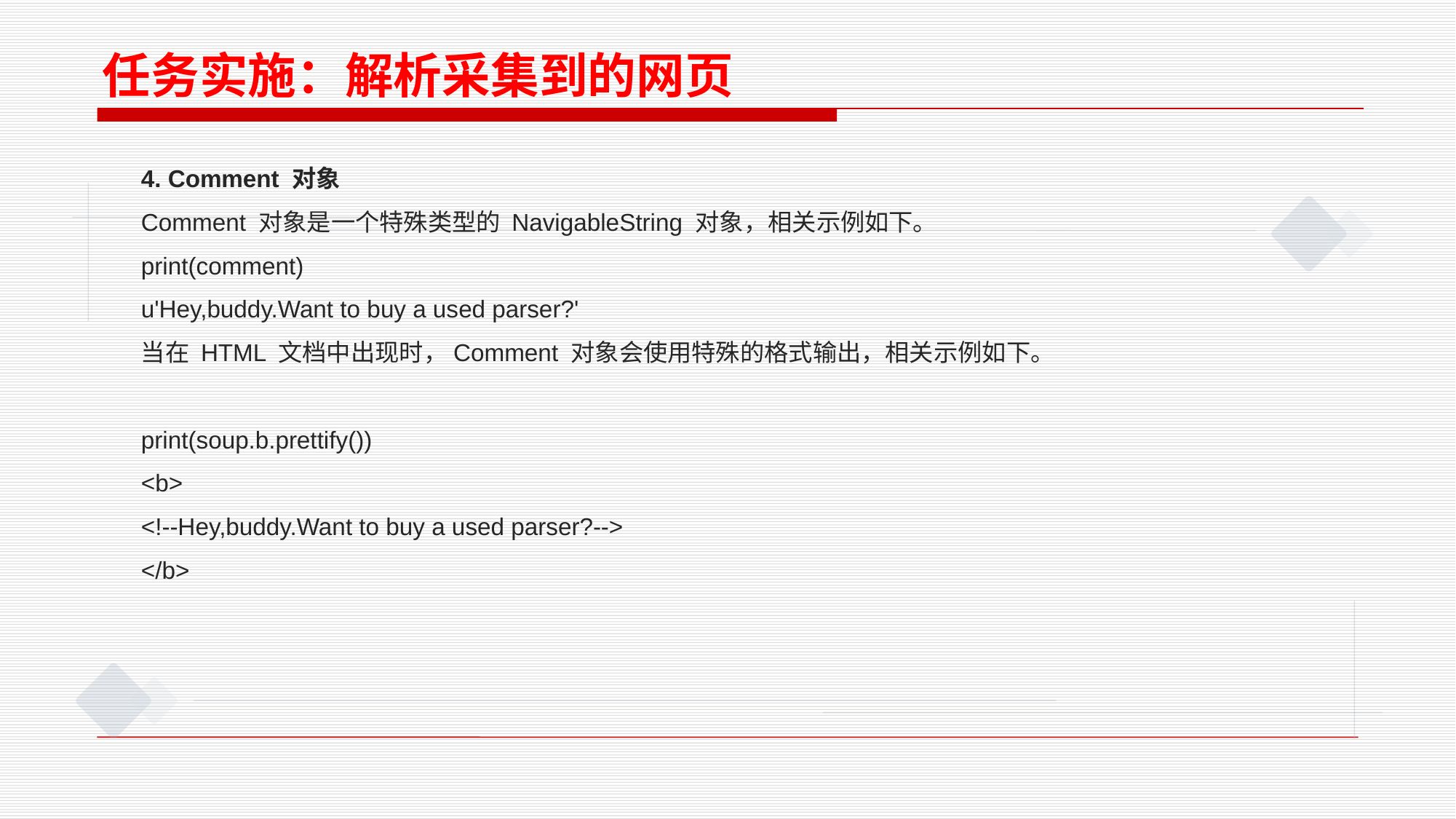

任务实施：解析采集到的网页
4. Comment 对象
Comment 对象是一个特殊类型的 NavigableString 对象，相关示例如下。
print(comment)
u'Hey,buddy.Want to buy a used parser?'
当在 HTML 文档中出现时，Comment 对象会使用特殊的格式输出，相关示例如下。

print(soup.b.prettify())
<b>
<!--Hey,buddy.Want to buy a used parser?-->
</b>